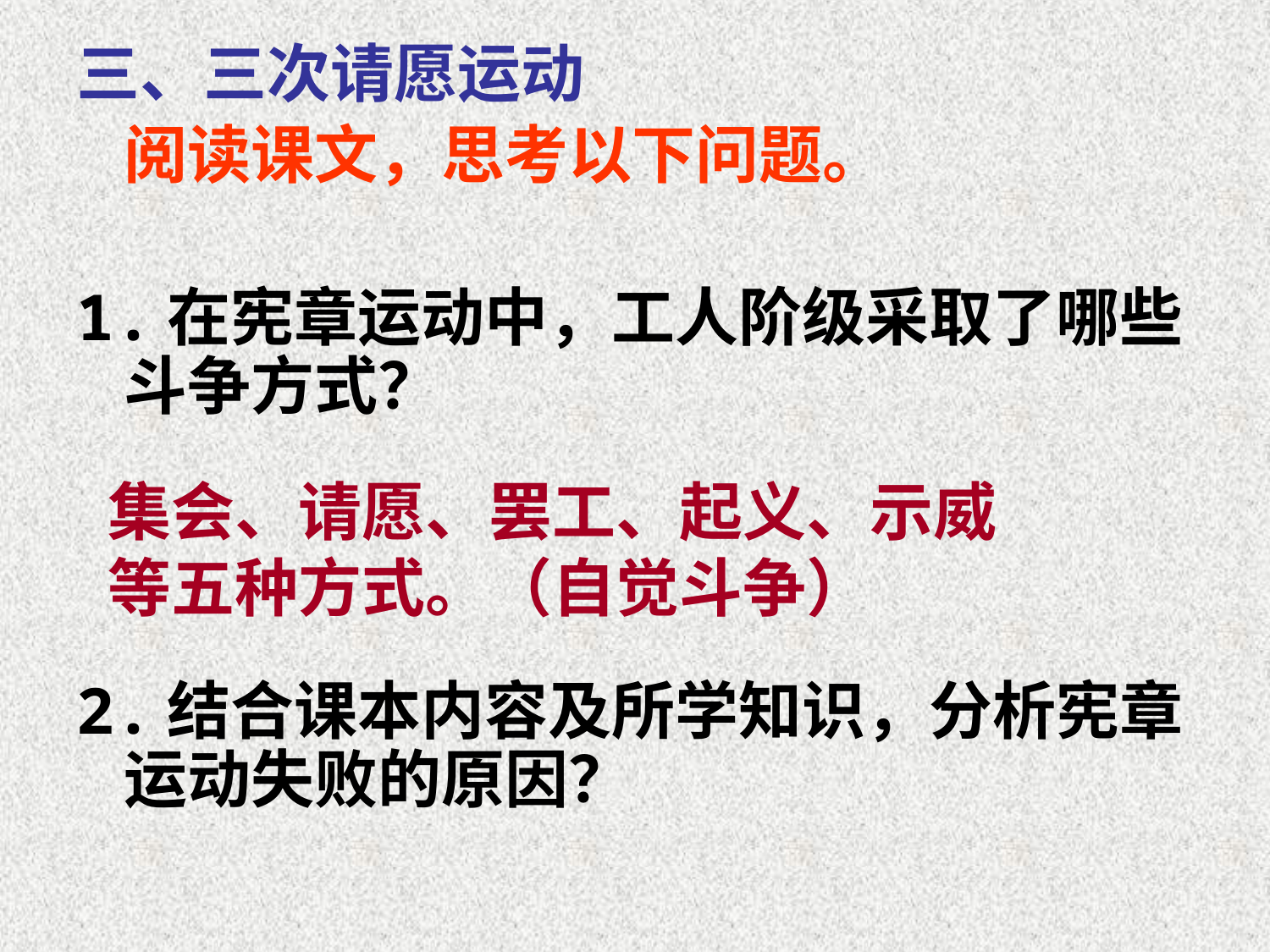

三、三次请愿运动
	阅读课文，思考以下问题。

1.在宪章运动中，工人阶级采取了哪些斗争方式？

2.结合课本内容及所学知识，分析宪章运动失败的原因？
集会、请愿、罢工、起义、示威等五种方式。（自觉斗争）